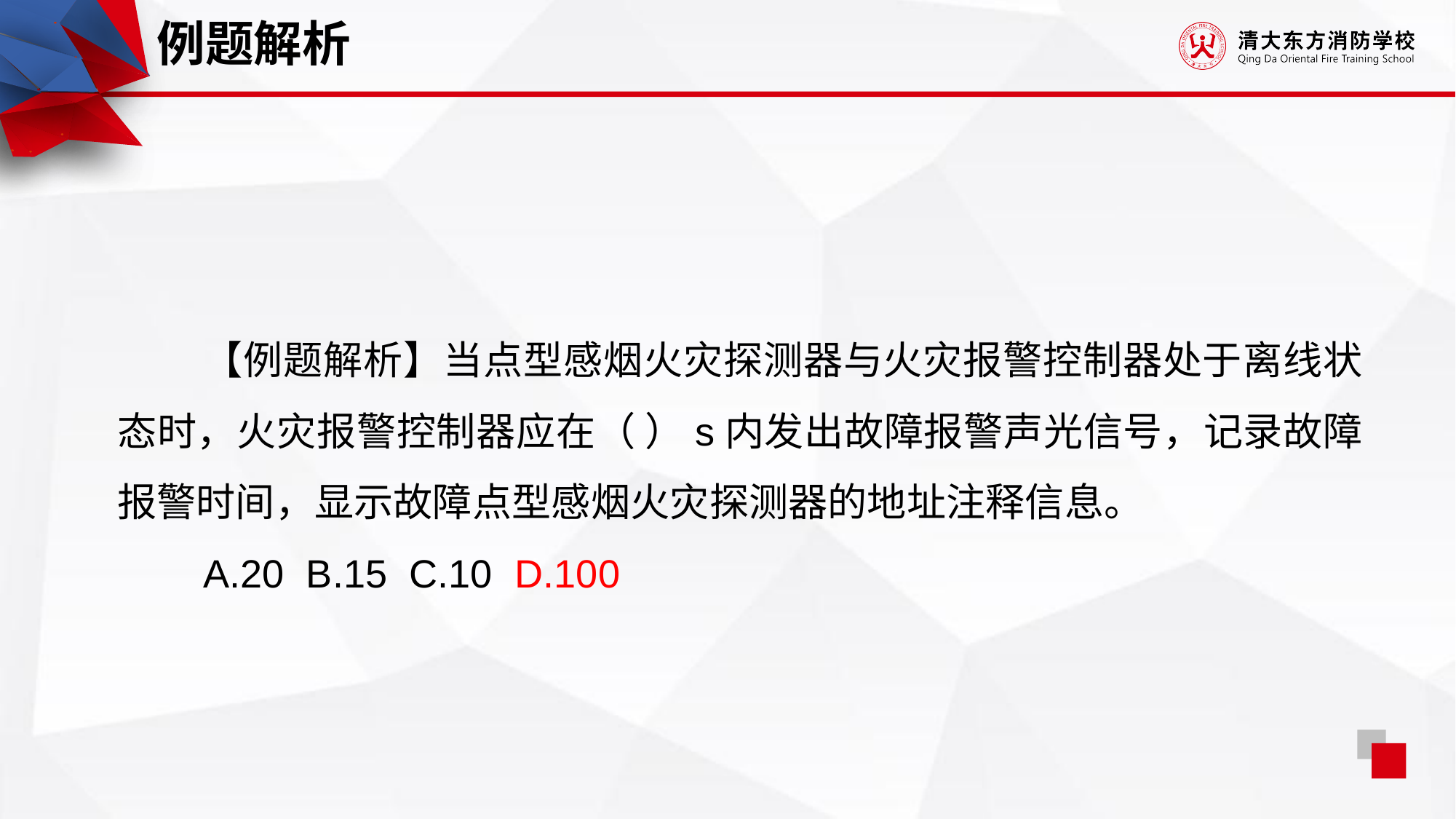

例题解析

【例题解析】当点型感烟火灾探测器与火灾报警控制器处于离线状态时，火灾报警控制器应在（ ）s内发出故障报警声光信号，记录故障报警时间，显示故障点型感烟火灾探测器的地址注释信息。
A.20  B.15  C.10  D.100